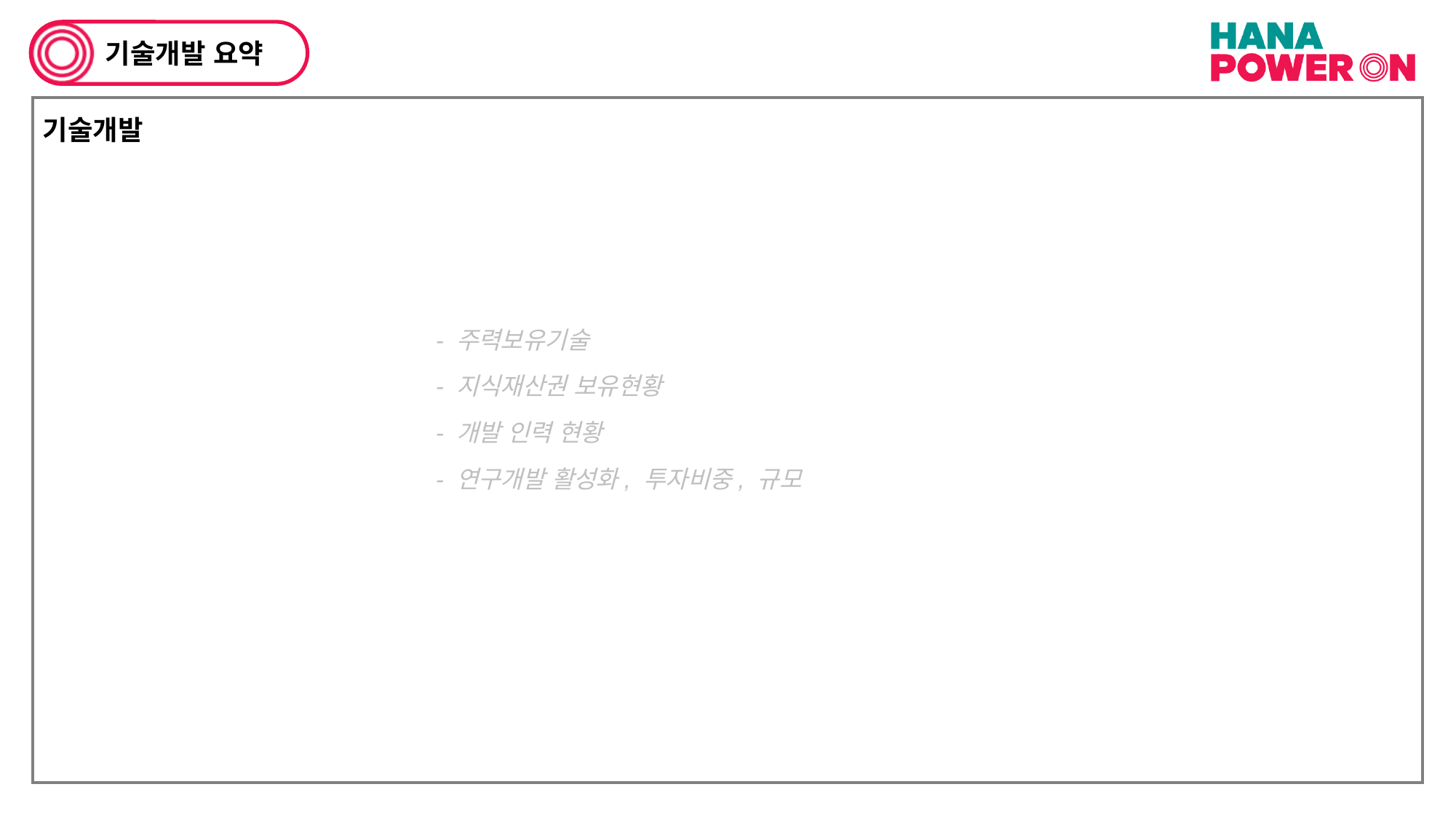

기술개발 요약
기술개발
- 주력보유기술
- 지식재산권 보유현황
- 개발 인력 현황
- 연구개발 활성화, 투자비중, 규모